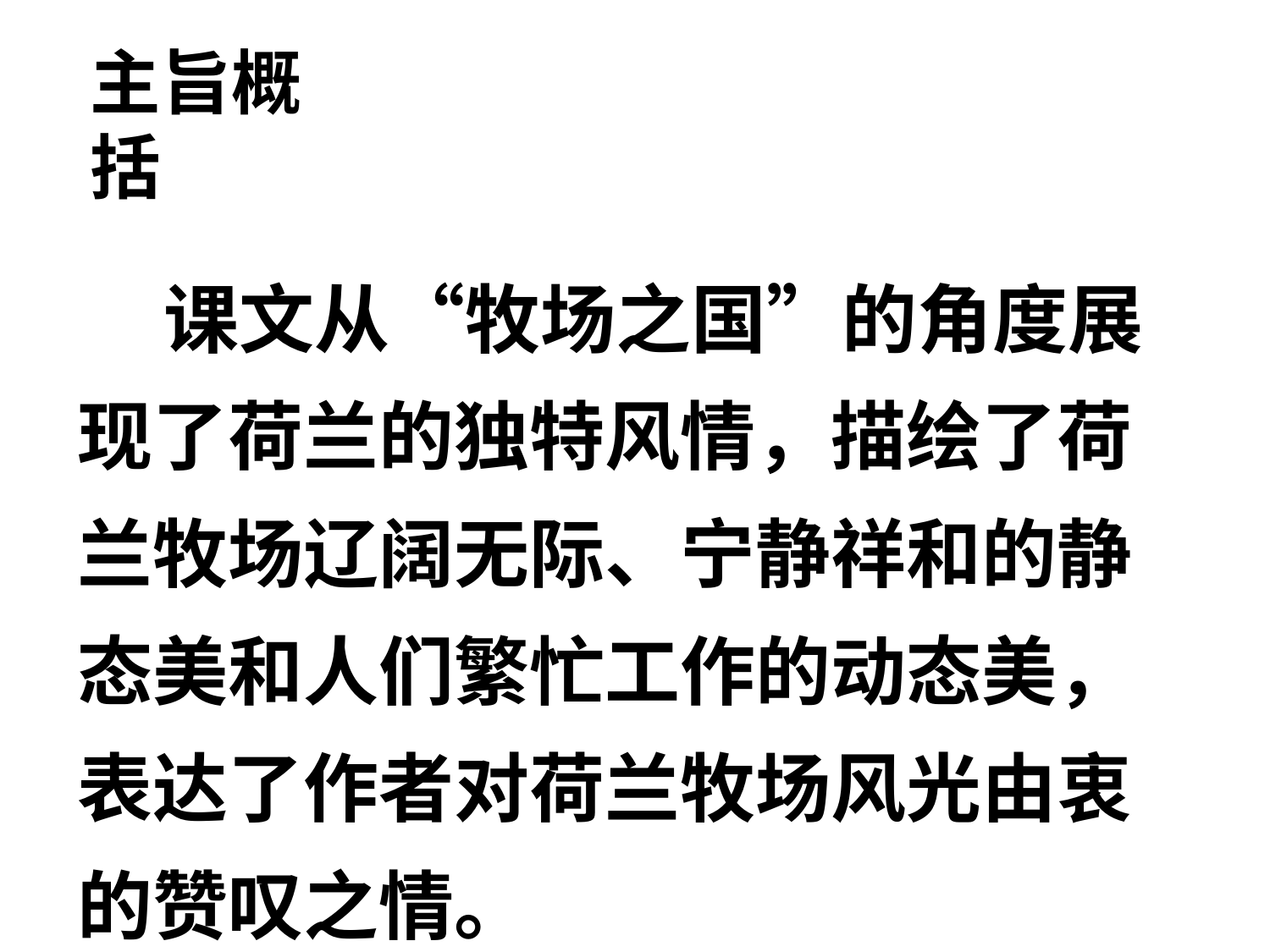

主旨概括
    课文从“牧场之国”的角度展现了荷兰的独特风情，描绘了荷兰牧场辽阔无际、宁静祥和的静态美和人们繁忙工作的动态美，表达了作者对荷兰牧场风光由衷的赞叹之情。